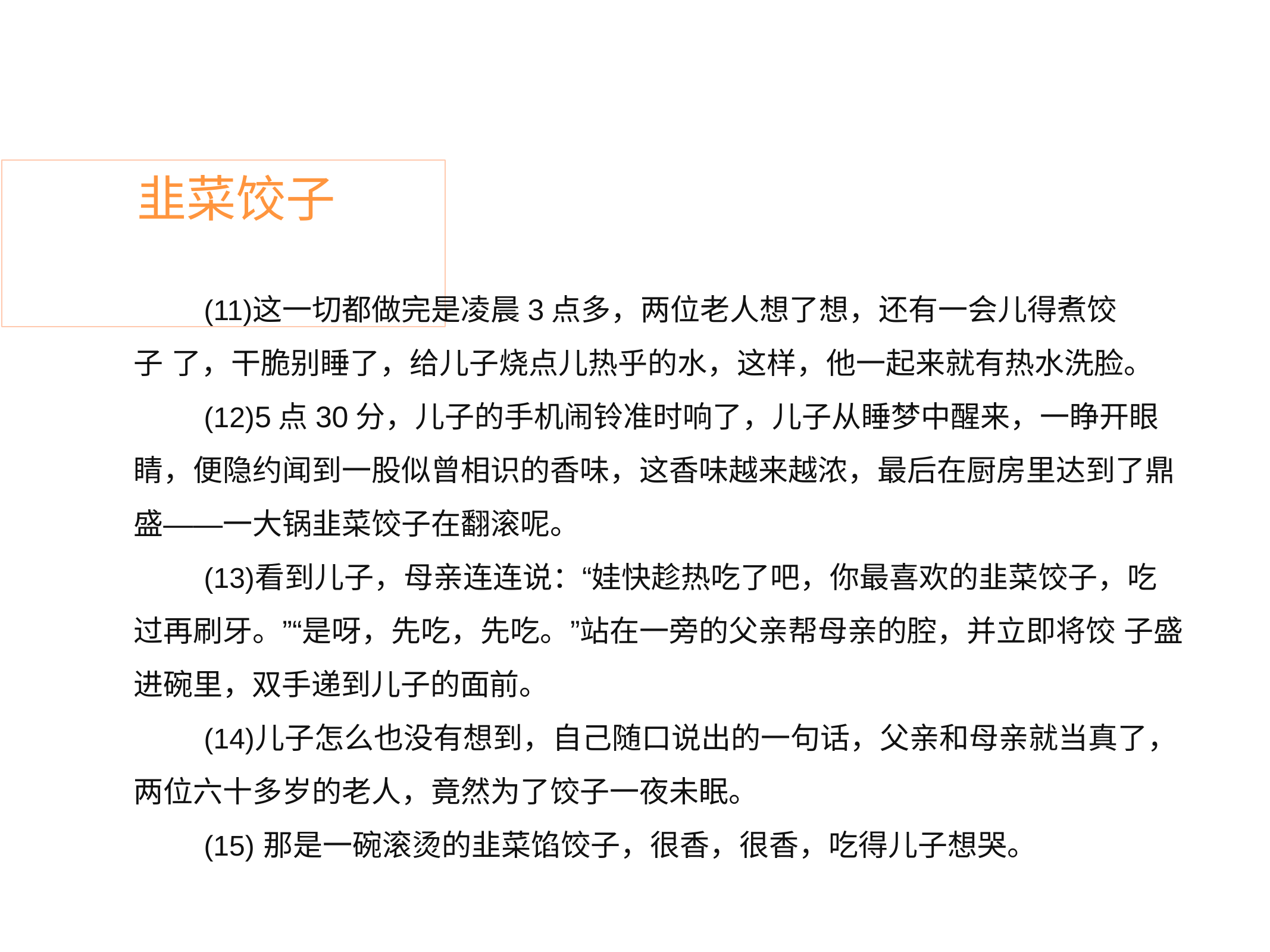

# 韭菜饺子
这一切都做完是凌晨3点多，两位老人想了想，还有一会儿得煮饺子 了，干脆别睡了，给儿子烧点儿热乎的水，这样，他一起来就有热水洗脸。
5点30分，儿子的手机闹铃准时响了，儿子从睡梦中醒来，一睁开眼 睛，便隐约闻到一股似曾相识的香味，这香味越来越浓，最后在厨房里达到了鼎
盛——一大锅韭菜饺子在翻滚呢。
看到儿子，母亲连连说：“娃快趁热吃了吧，你最喜欢的韭菜饺子，吃 过再刷牙。”“是呀，先吃，先吃。”站在一旁的父亲帮母亲的腔，并立即将饺 子盛进碗里，双手递到儿子的面前。
儿子怎么也没有想到，自己随口说出的一句话，父亲和母亲就当真了， 两位六十多岁的老人，竟然为了饺子一夜未眠。
那是一碗滚烫的韭菜馅饺子，很香，很香，吃得儿子想哭。